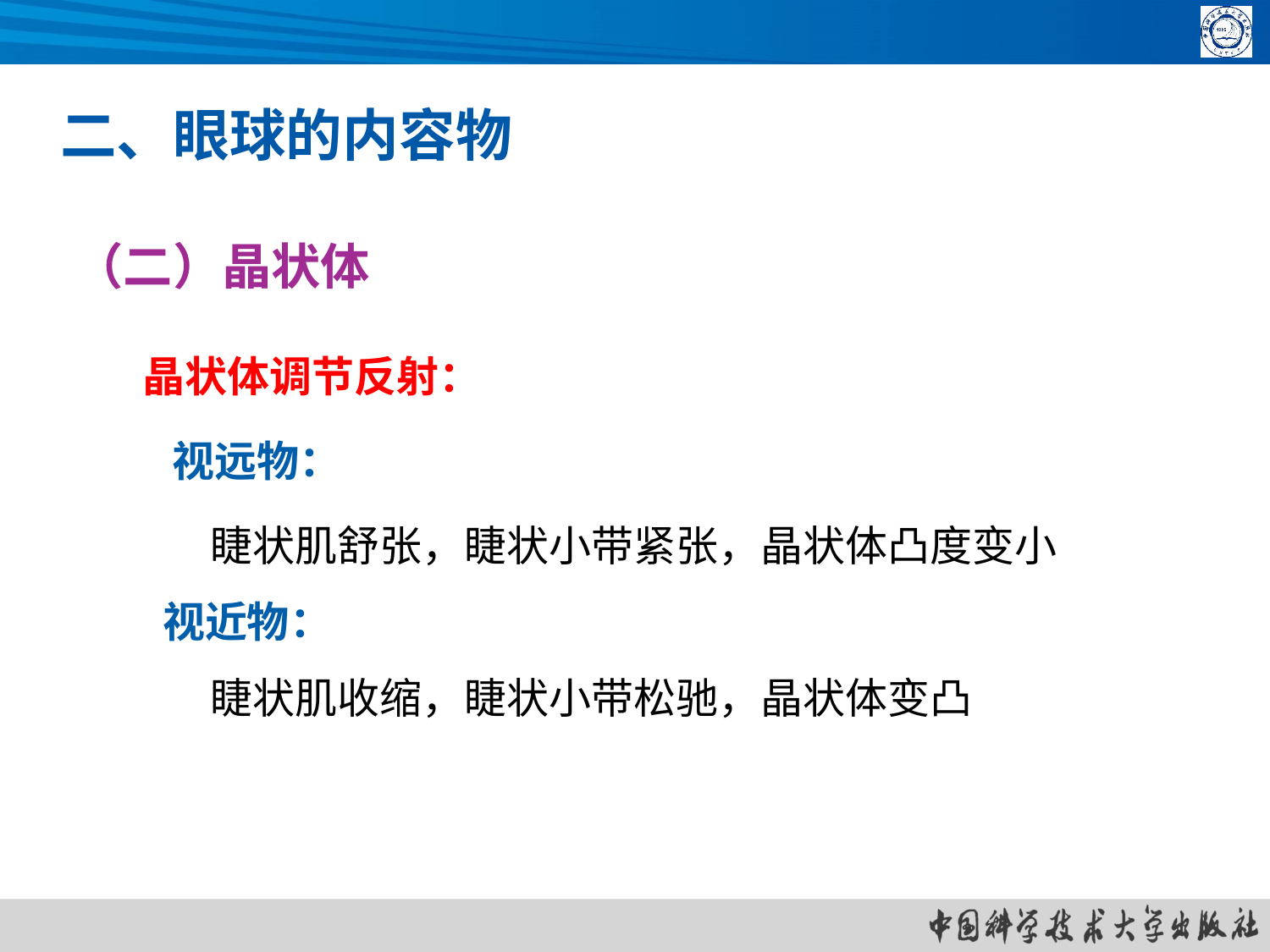

二、眼球的内容物
（二）晶状体
晶状体调节反射：
  视远物：
      睫状肌舒张，睫状小带紧张，晶状体凸度变小
 视近物：
      睫状肌收缩，睫状小带松驰，晶状体变凸